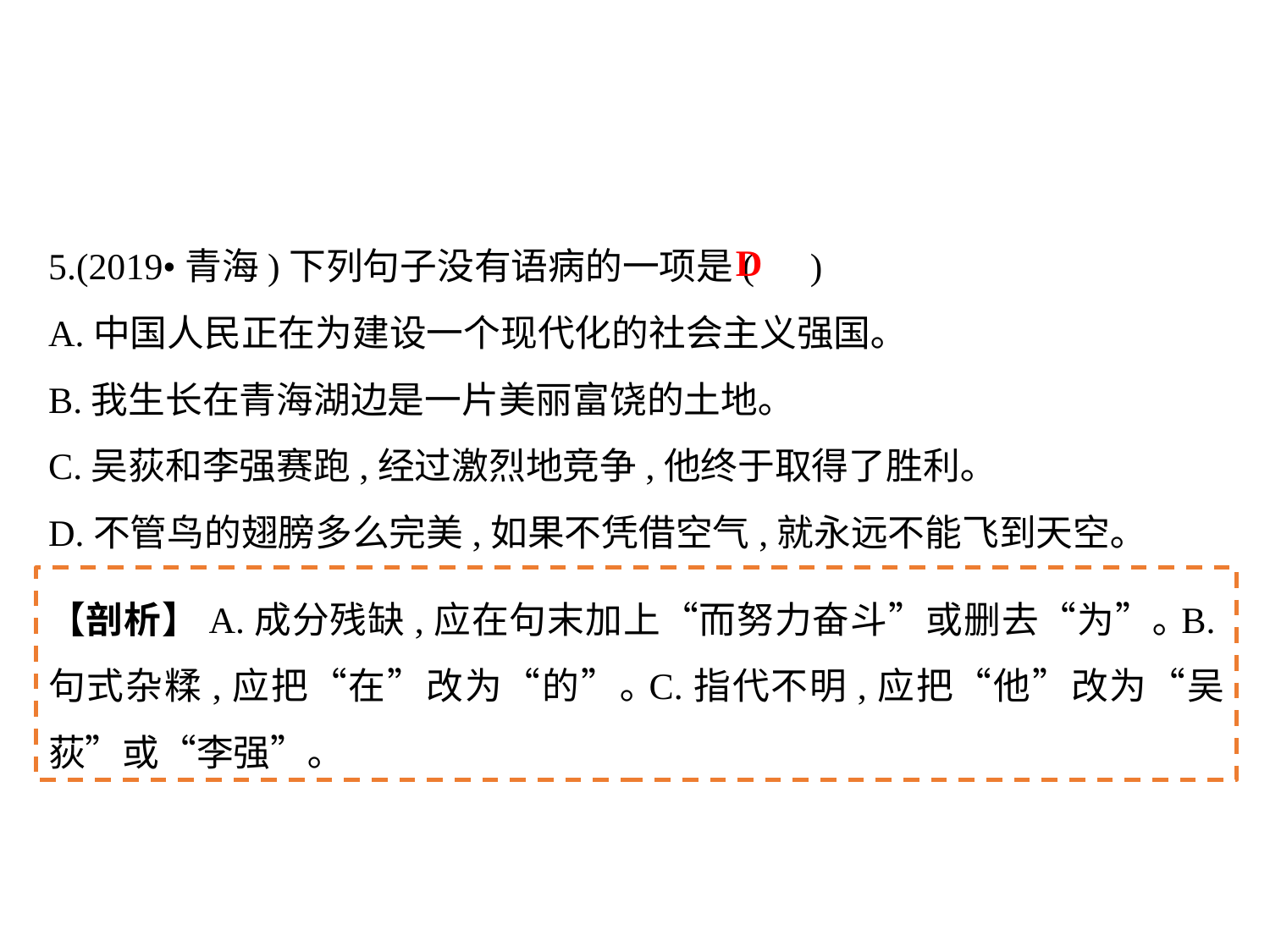

5.(2019•青海)下列句子没有语病的一项是(      )
A.中国人民正在为建设一个现代化的社会主义强国｡
B.我生长在青海湖边是一片美丽富饶的土地｡
C.吴荻和李强赛跑,经过激烈地竞争,他终于取得了胜利｡
D.不管鸟的翅膀多么完美,如果不凭借空气,就永远不能飞到天空｡
D
【剖析】A.成分残缺,应在句末加上“而努力奋斗”或删去“为”｡B.句式杂糅,应把“在”改为“的”｡C.指代不明,应把“他”改为“吴荻”或“李强”｡